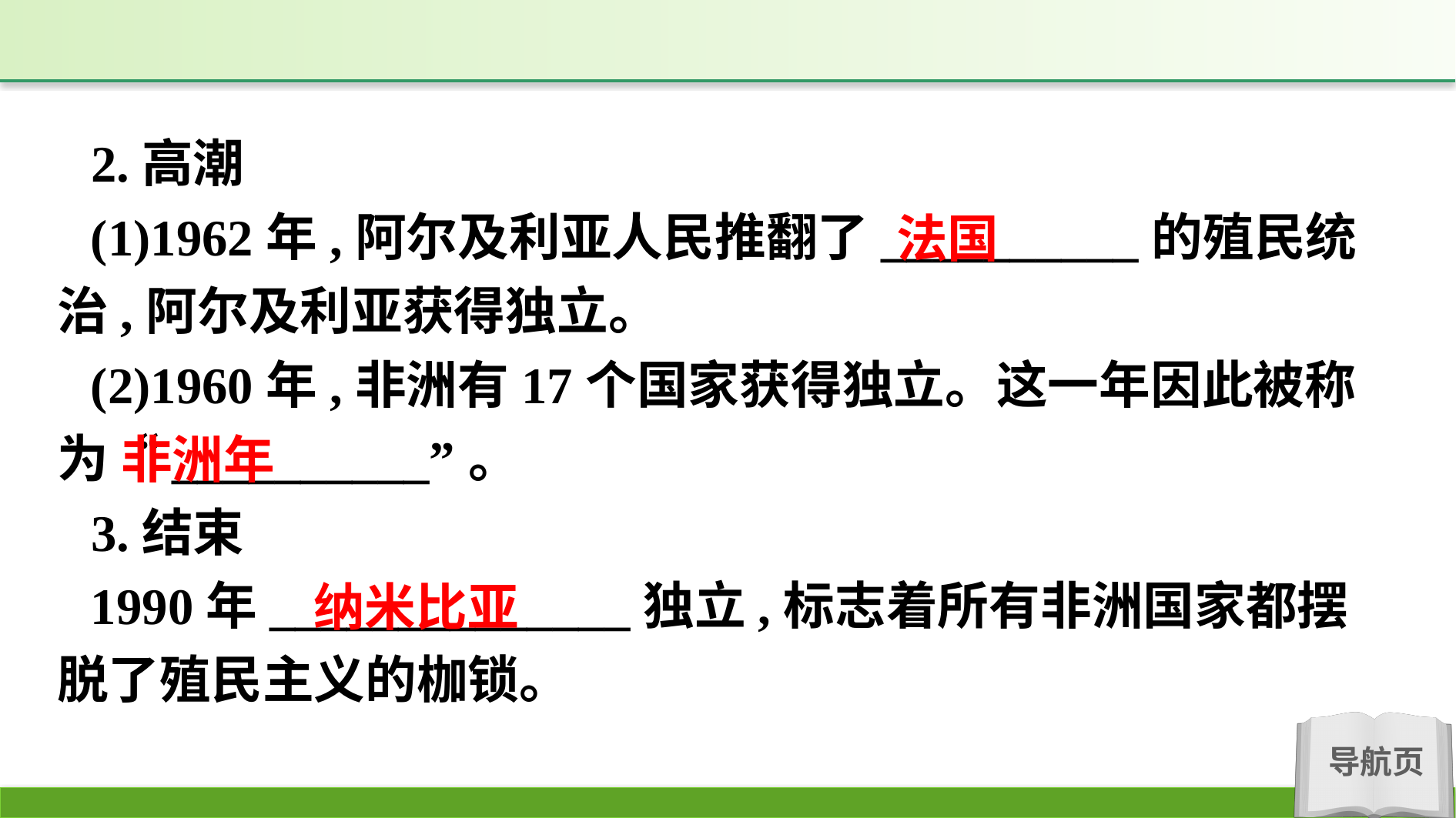

2.高潮
(1)1962年,阿尔及利亚人民推翻了__________的殖民统治,阿尔及利亚获得独立。
(2)1960年,非洲有17个国家获得独立。这一年因此被称为“__________”。
3.结束
1990年______________独立,标志着所有非洲国家都摆脱了殖民主义的枷锁。
法国
非洲年
纳米比亚